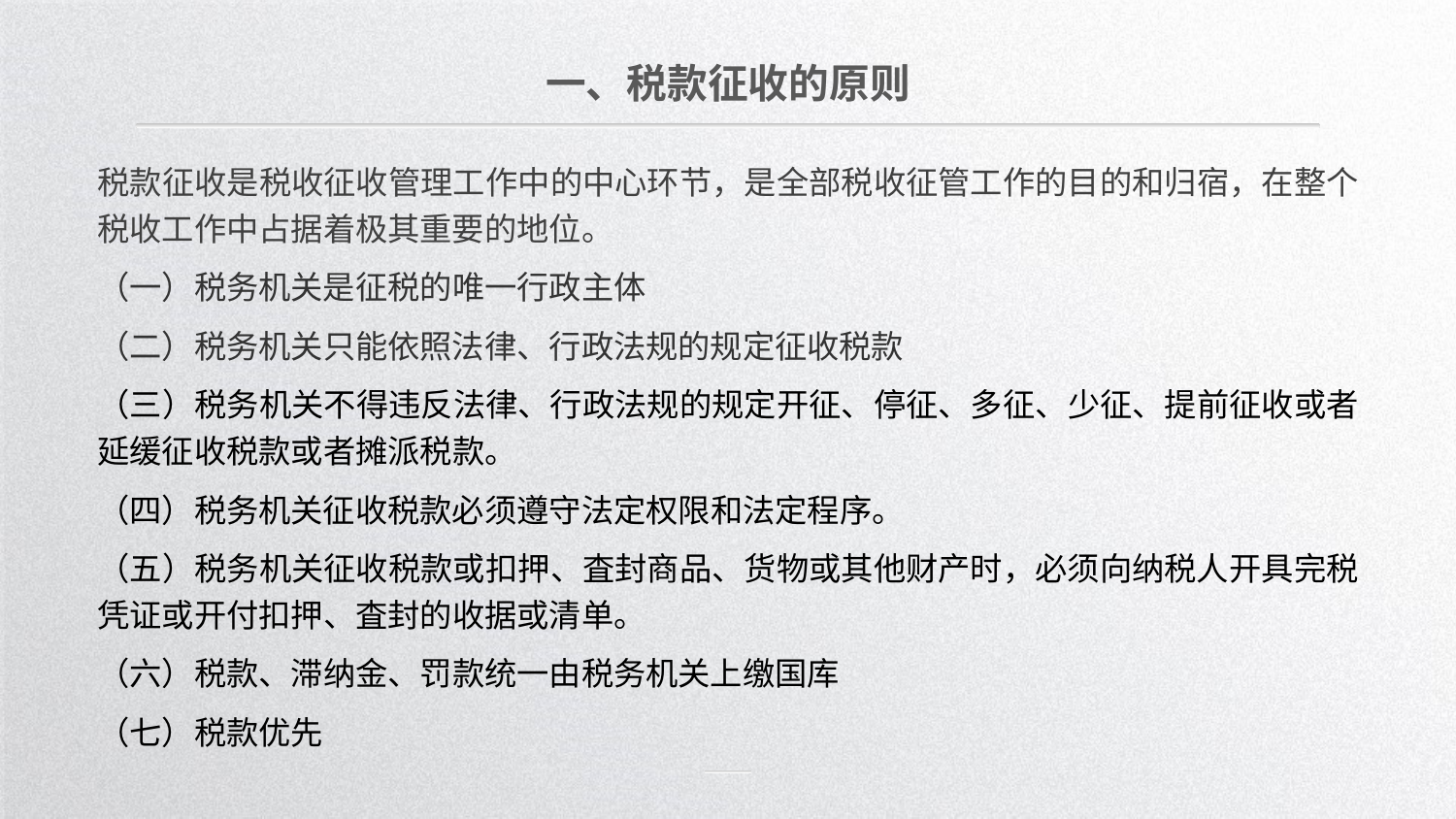

一、税款征收的原则
税款征收是税收征收管理工作中的中心环节，是全部税收征管工作的目的和归宿，在整个税收工作中占据着极其重要的地位。
（一）税务机关是征税的唯一行政主体
（二）税务机关只能依照法律、行政法规的规定征收税款
（三）税务机关不得违反法律、行政法规的规定开征、停征、多征、少征、提前征收或者延缓征收税款或者摊派税款。
（四）税务机关征收税款必须遵守法定权限和法定程序。
（五）税务机关征收税款或扣押、査封商品、货物或其他财产时，必须向纳税人开具完税凭证或开付扣押、査封的收据或清单。
（六）税款、滞纳金、罚款统一由税务机关上缴国库
（七）税款优先